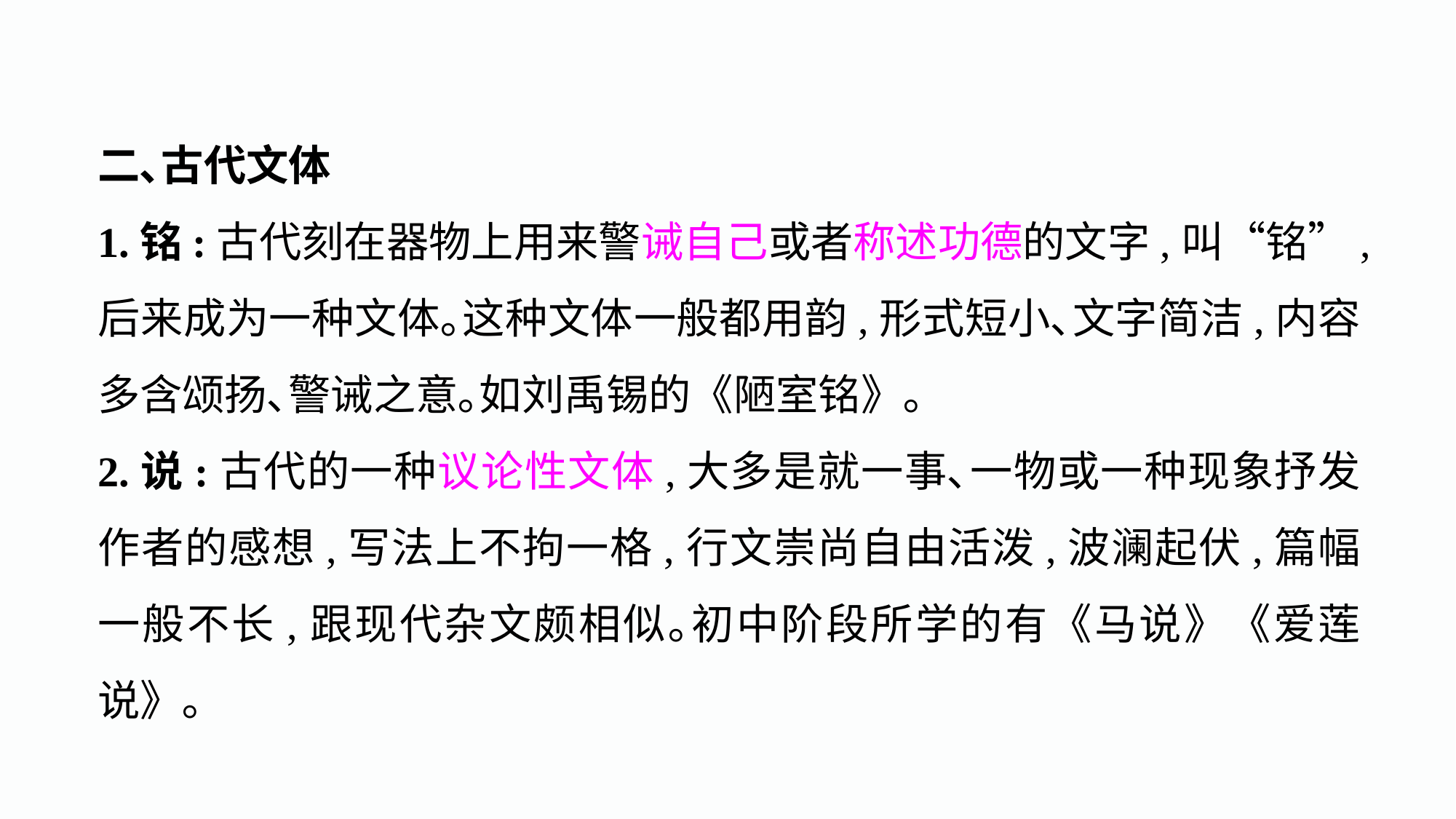

二､古代文体
1.铭:古代刻在器物上用来警诫自己或者称述功德的文字,叫“铭”,后来成为一种文体｡这种文体一般都用韵,形式短小､文字简洁,内容多含颂扬､警诫之意｡如刘禹锡的《陋室铭》｡
2.说:古代的一种议论性文体,大多是就一事､一物或一种现象抒发作者的感想,写法上不拘一格,行文崇尚自由活泼,波澜起伏,篇幅一般不长,跟现代杂文颇相似｡初中阶段所学的有《马说》《爱莲说》｡